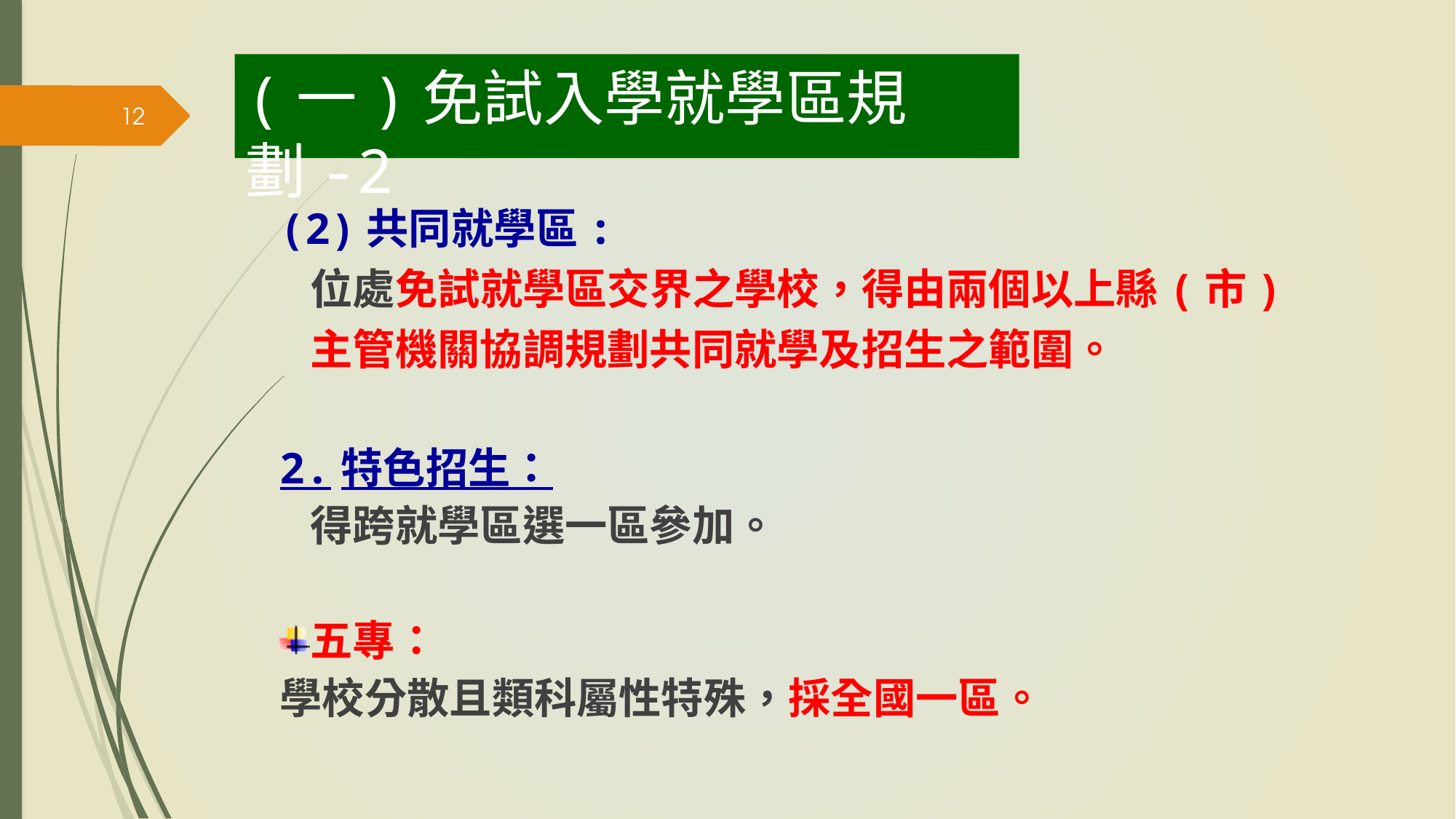

(一)免試入學就學區規劃-2
12
(2)共同就學區:
位處免試就學區交界之學校，得由兩個以上縣(市)主管機關協調規劃共同就學及招生之範圍。

2.特色招生：
得跨就學區選一區參加。

五專：
學校分散且類科屬性特殊，採全國一區。